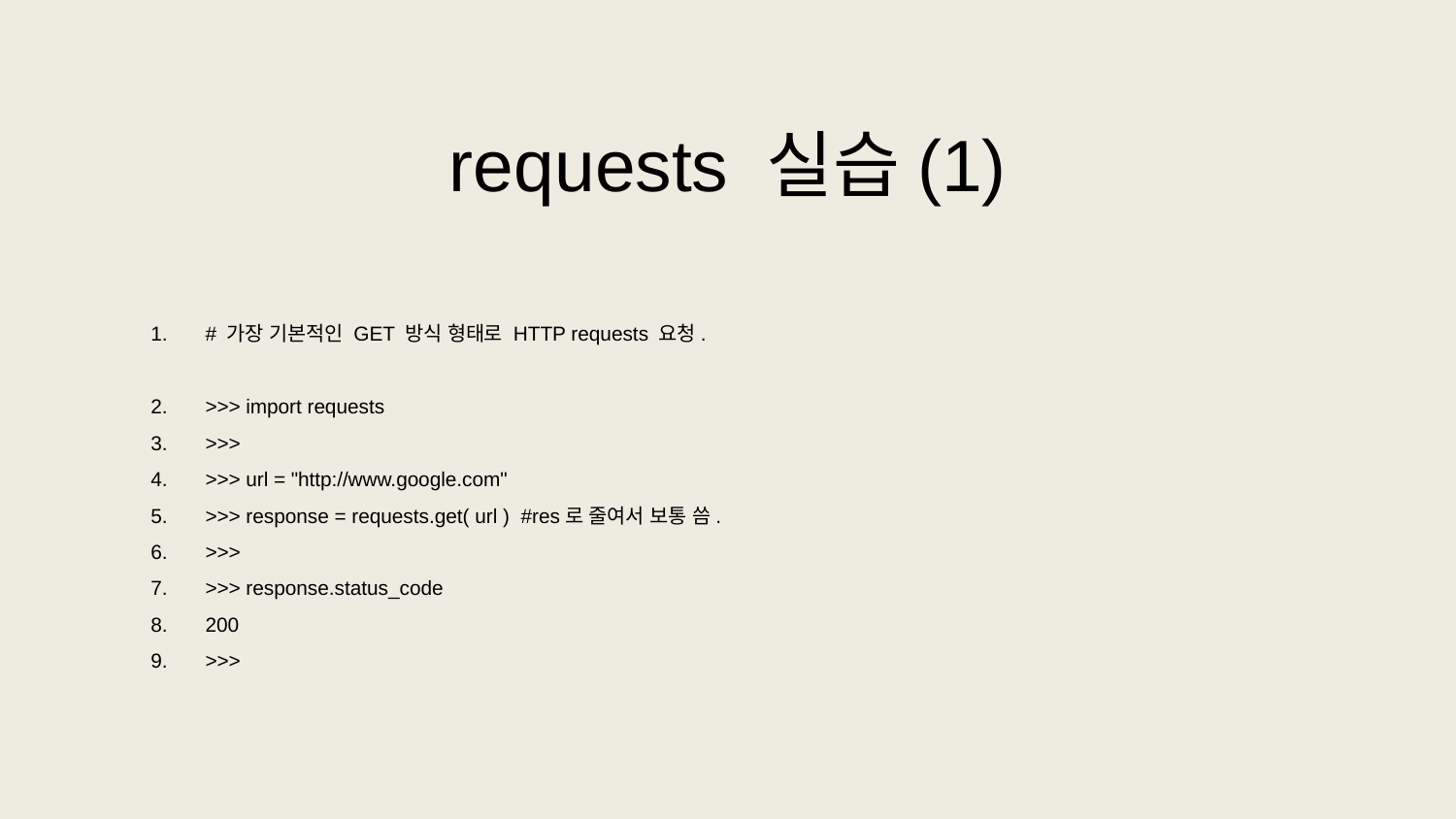

requests 실습(1)
# 가장 기본적인 GET 방식 형태로 HTTP requests 요청.

>>> import requests
>>>
>>> url = "http://www.google.com"
>>> response = requests.get( url )  #res로 줄여서 보통 씀.
>>>
>>> response.status_code
200
>>>